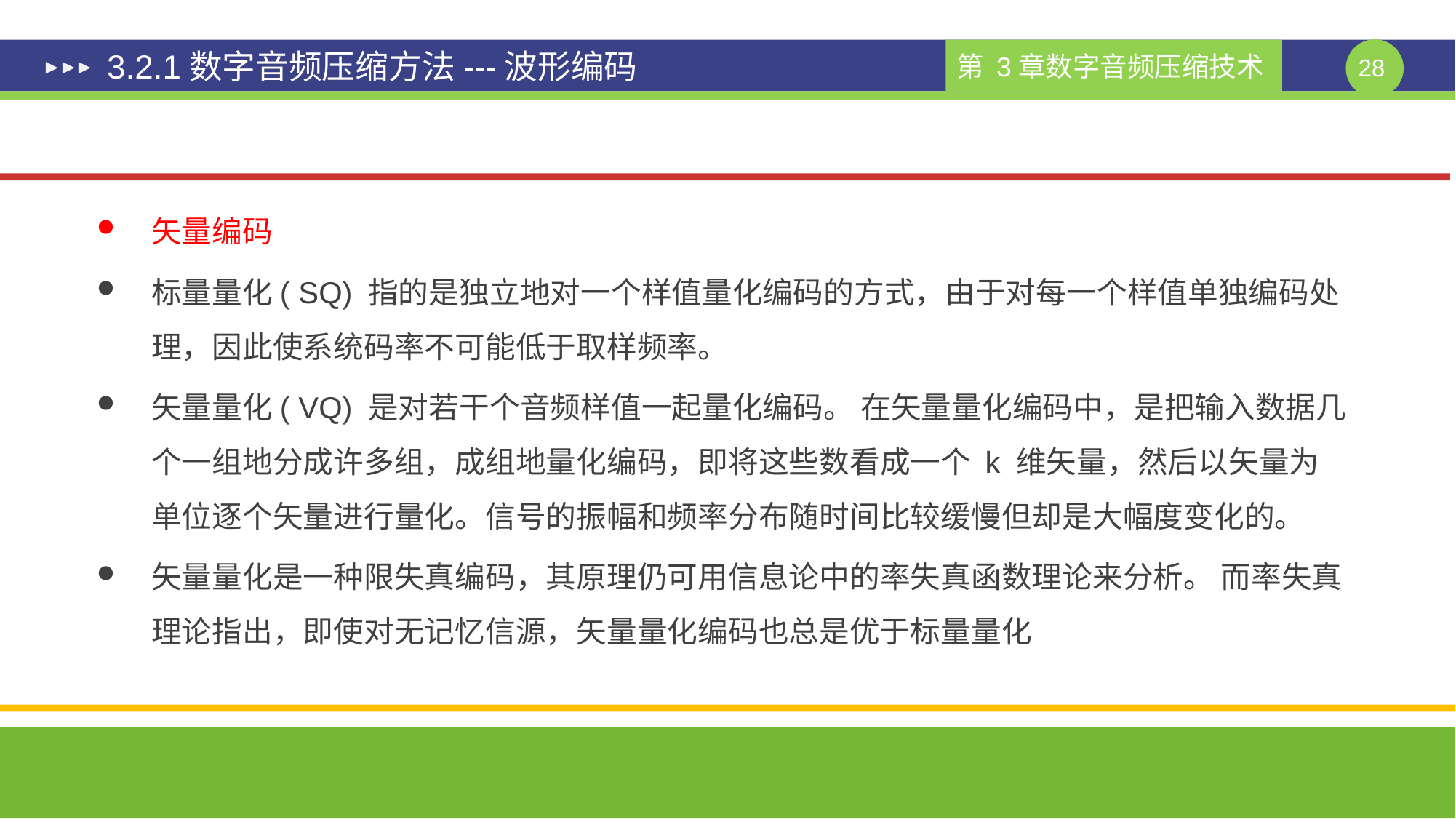

# 3.2.1数字音频压缩方法---波形编码

矢量编码
标量量化( SQ) 指的是独立地对一个样值量化编码的方式，由于对每一个样值单独编码处理，因此使系统码率不可能低于取样频率。
矢量量化( VQ) 是对若干个音频样值一起量化编码。 在矢量量化编码中，是把输入数据几个一组地分成许多组，成组地量化编码，即将这些数看成一个 k 维矢量，然后以矢量为单位逐个矢量进行量化。信号的振幅和频率分布随时间比较缓慢但却是大幅度变化的。
矢量量化是一种限失真编码，其原理仍可用信息论中的率失真函数理论来分析。 而率失真理论指出，即使对无记忆信源，矢量量化编码也总是优于标量量化